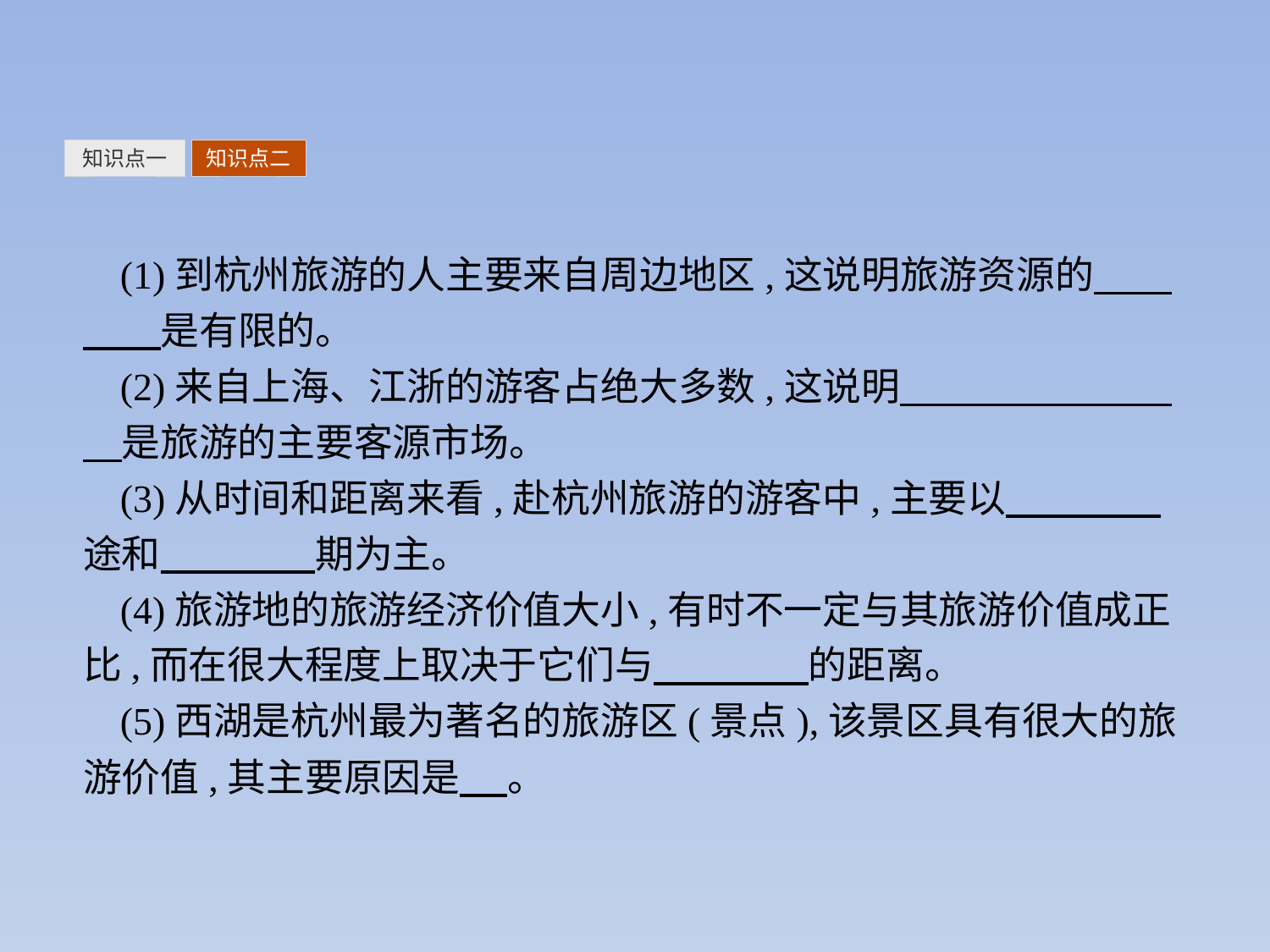

知识点一
知识点二
(1)到杭州旅游的人主要来自周边地区,这说明旅游资源的　　　　是有限的。
(2)来自上海、江浙的游客占绝大多数,这说明　　　　　　　　是旅游的主要客源市场。
(3)从时间和距离来看,赴杭州旅游的游客中,主要以　　　　途和　　　　期为主。
(4)旅游地的旅游经济价值大小,有时不一定与其旅游价值成正比,而在很大程度上取决于它们与　　　　的距离。
(5)西湖是杭州最为著名的旅游区(景点),该景区具有很大的旅游价值,其主要原因是 　。